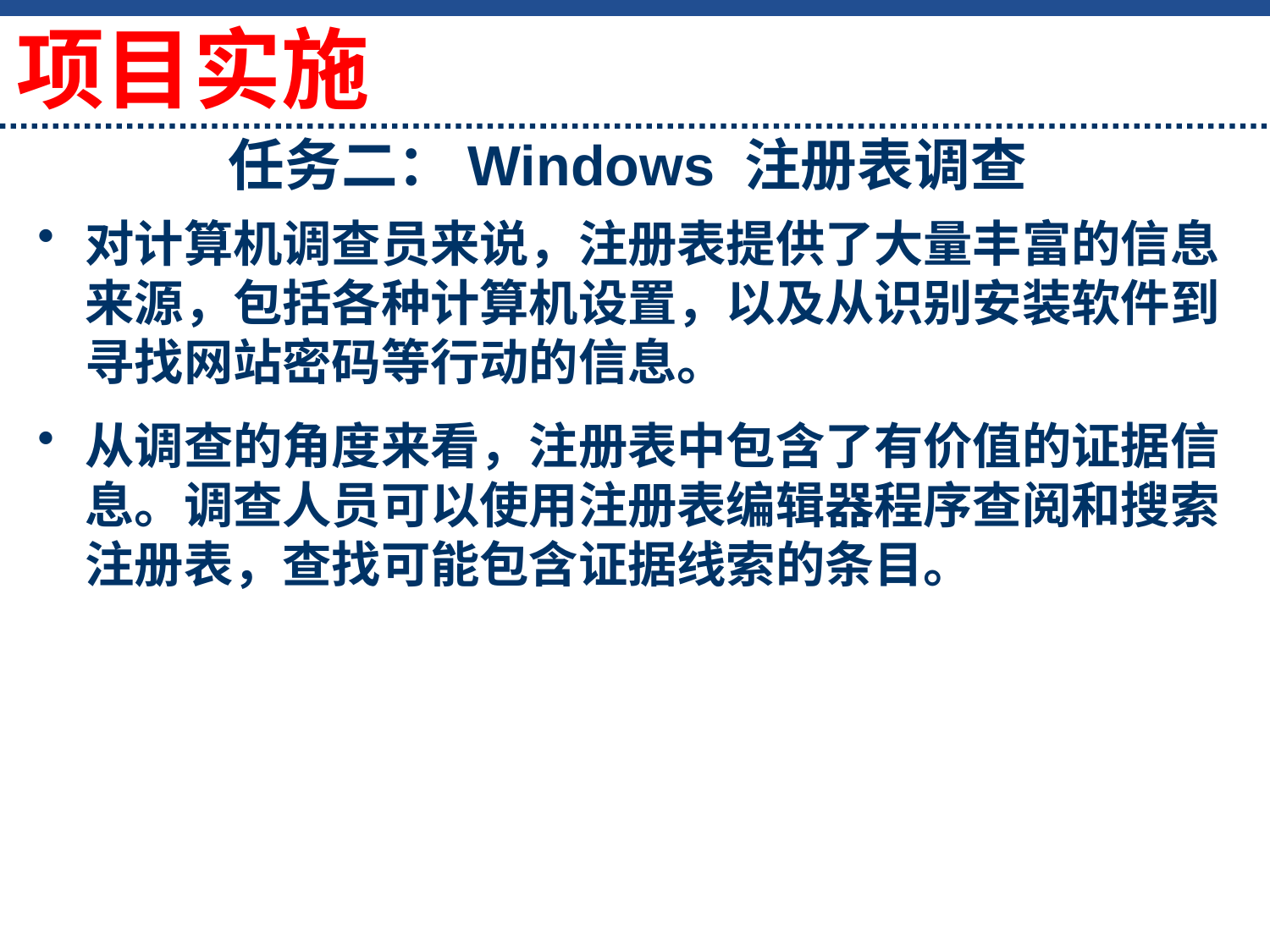

项目实施
# 任务二：Windows 注册表调查
对计算机调查员来说，注册表提供了大量丰富的信息来源，包括各种计算机设置，以及从识别安装软件到寻找网站密码等行动的信息。
从调查的角度来看，注册表中包含了有价值的证据信息。调查人员可以使用注册表编辑器程序查阅和搜索注册表，查找可能包含证据线索的条目。